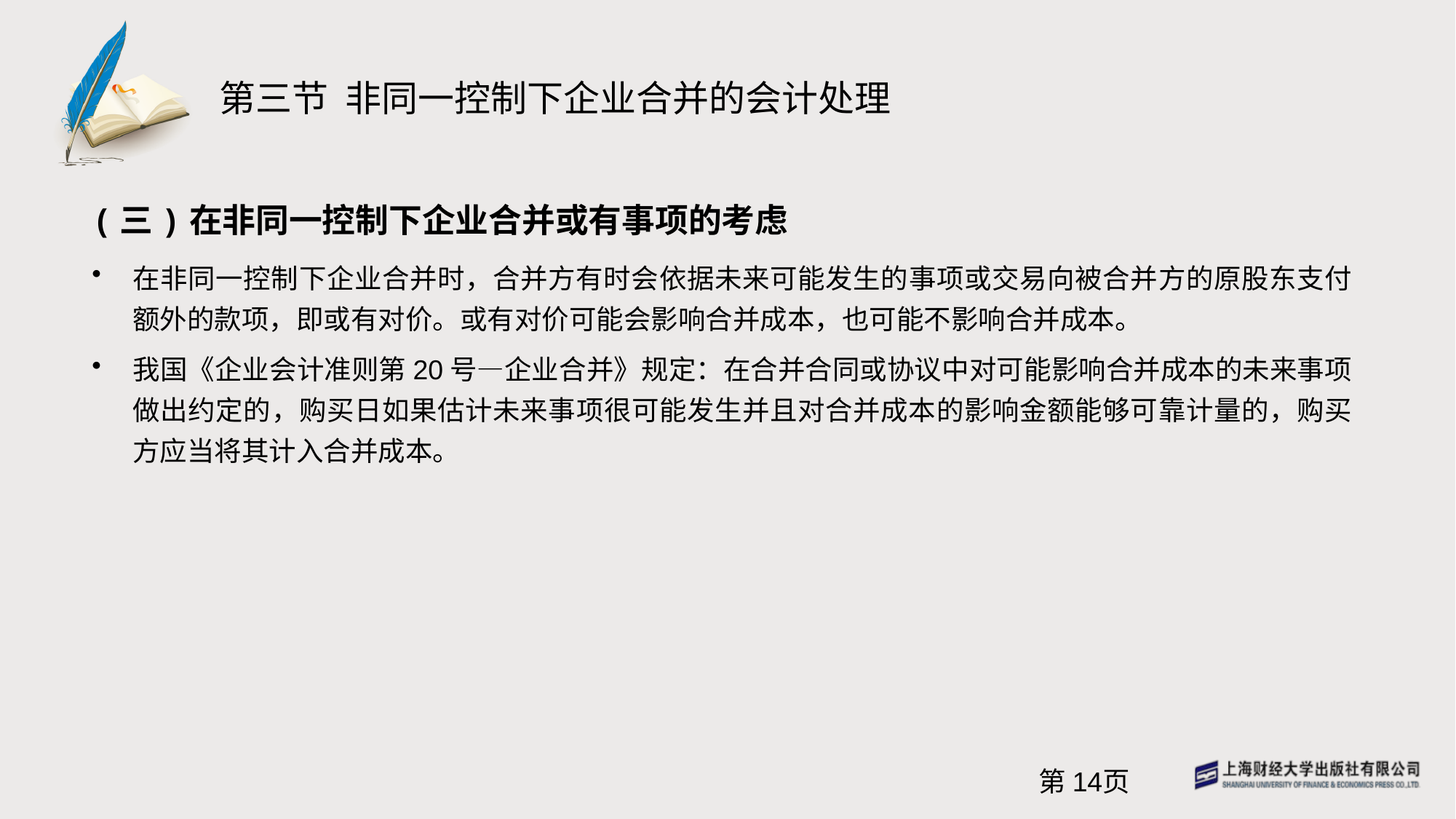

# 第三节  非同一控制下企业合并的会计处理
(三)在非同一控制下企业合并或有事项的考虑
在非同一控制下企业合并时，合并方有时会依据未来可能发生的事项或交易向被合并方的原股东支付额外的款项，即或有对价。或有对价可能会影响合并成本，也可能不影响合并成本。
我国《企业会计准则第20号—企业合并》规定：在合并合同或协议中对可能影响合并成本的未来事项做出约定的，购买日如果估计未来事项很可能发生并且对合并成本的影响金额能够可靠计量的，购买方应当将其计入合并成本。

14